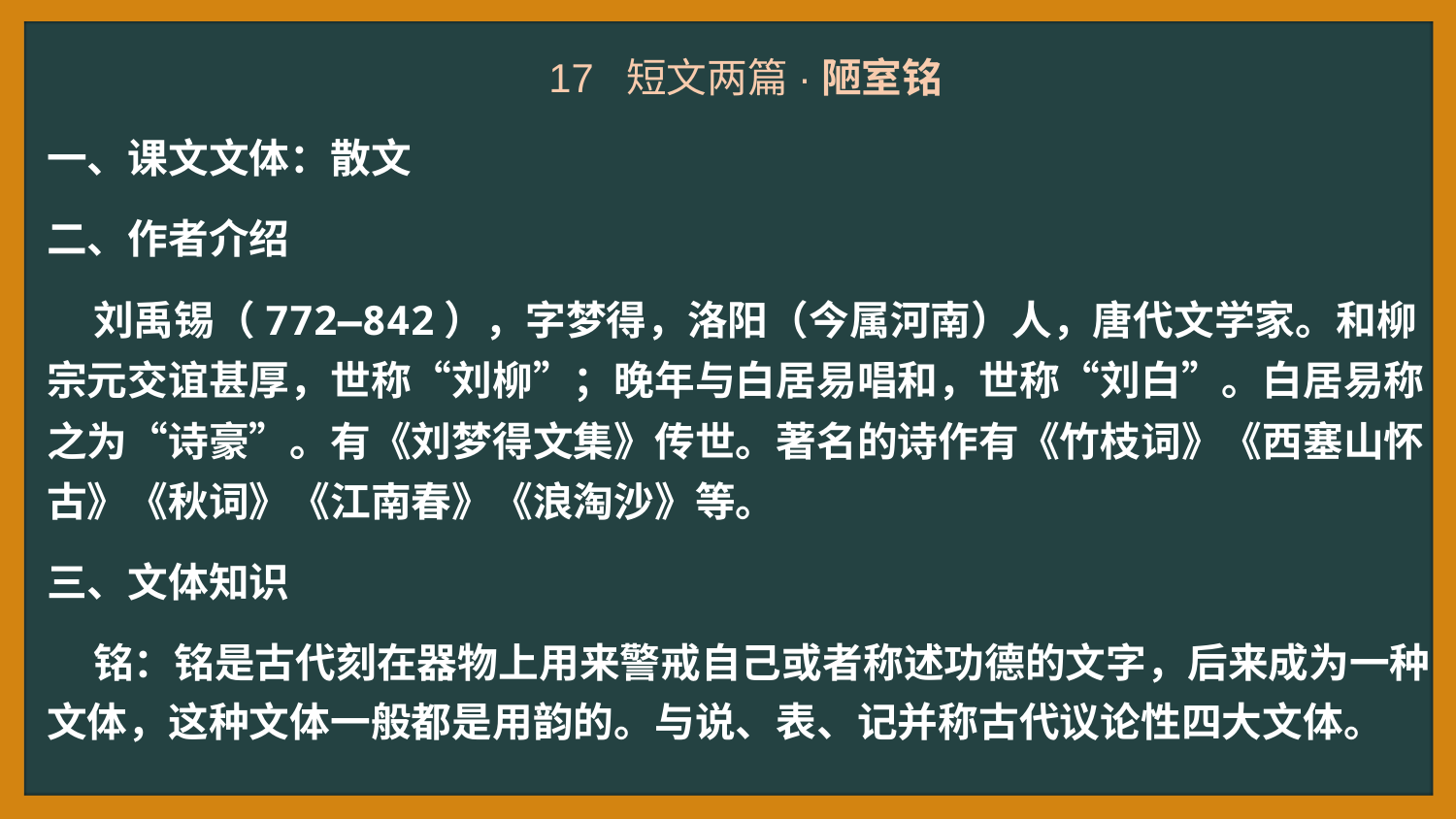

17  短文两篇·陋室铭
一、课文文体：散文
二、作者介绍
    刘禹锡（772—842），字梦得，洛阳（今属河南）人，唐代文学家。和柳宗元交谊甚厚，世称“刘柳”；晚年与白居易唱和，世称“刘白”。白居易称之为“诗豪”。有《刘梦得文集》传世。著名的诗作有《竹枝词》《西塞山怀古》《秋词》《江南春》《浪淘沙》等。
三、文体知识
    铭：铭是古代刻在器物上用来警戒自己或者称述功德的文字，后来成为一种文体，这种文体一般都是用韵的。与说、表、记并称古代议论性四大文体。